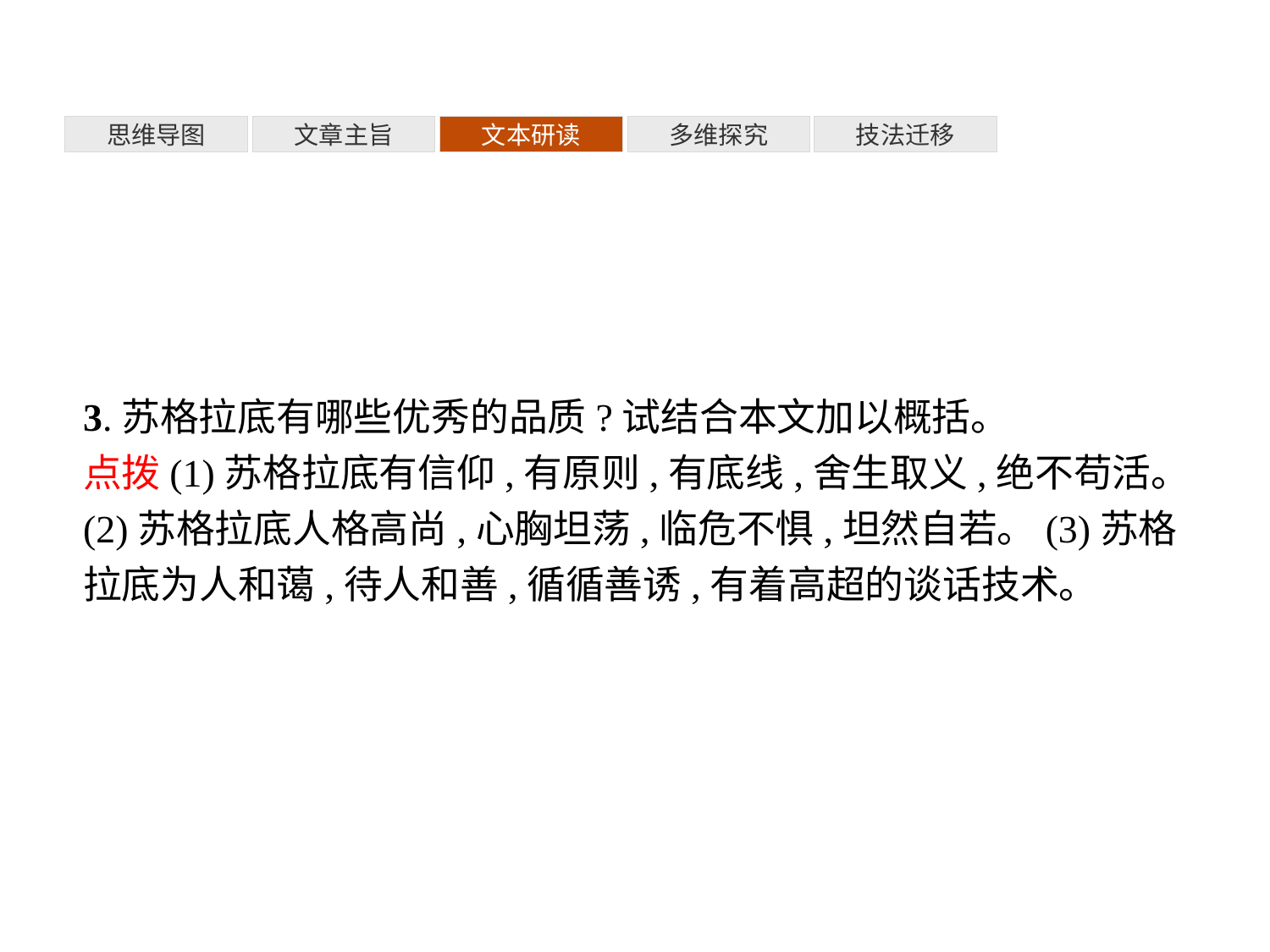

多维探究
思维导图
文章主旨
文本研读
技法迁移
3.苏格拉底有哪些优秀的品质?试结合本文加以概括。
点拨(1)苏格拉底有信仰,有原则,有底线,舍生取义,绝不苟活。(2)苏格拉底人格高尚,心胸坦荡,临危不惧,坦然自若。(3)苏格拉底为人和蔼,待人和善,循循善诱,有着高超的谈话技术。